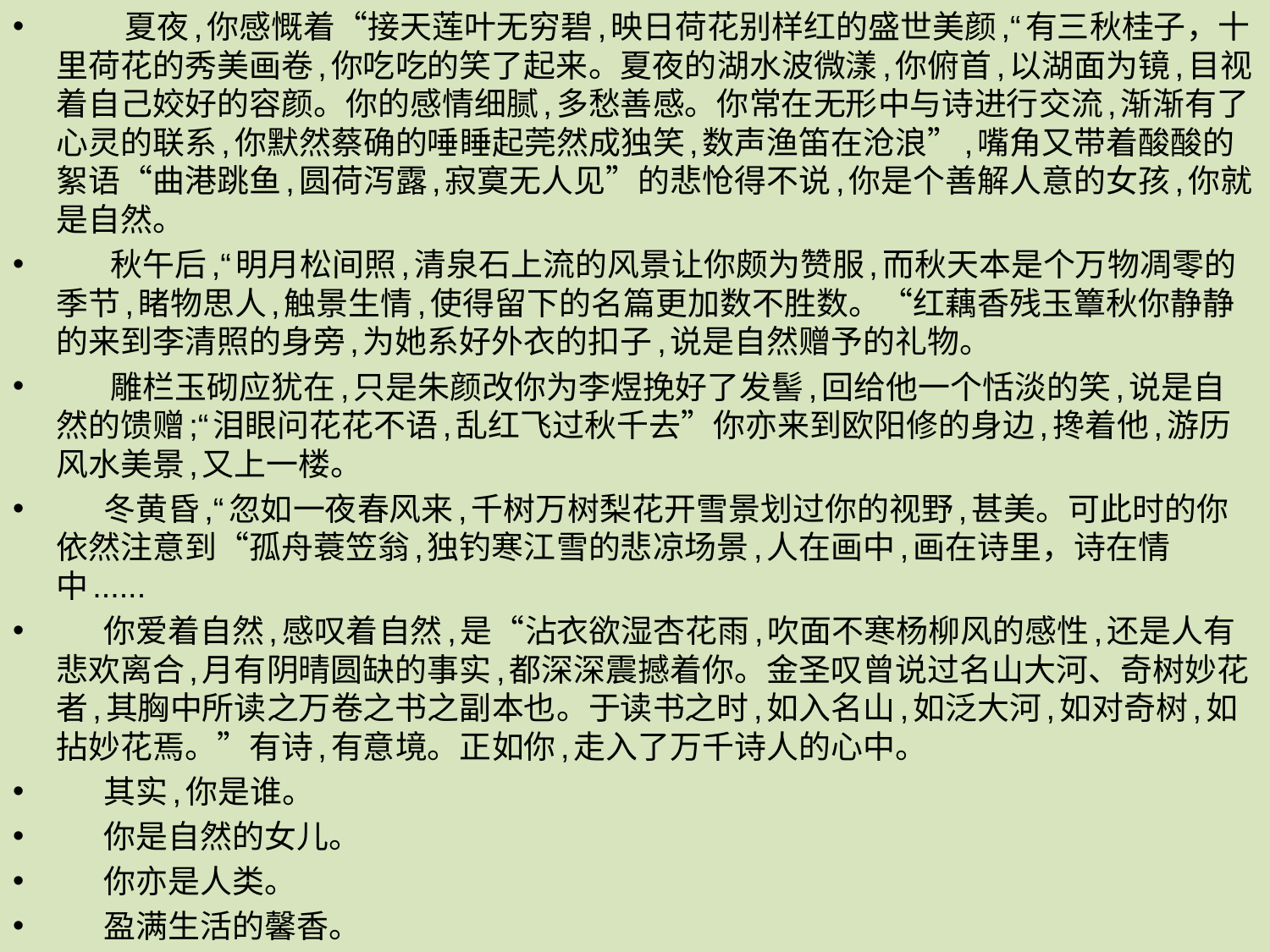

夏夜,你感慨着“接天莲叶无穷碧,映日荷花别样红的盛世美颜,“有三秋桂子，十里荷花的秀美画卷,你吃吃的笑了起来。夏夜的湖水波微漾,你俯首,以湖面为镜,目视着自己姣好的容颜。你的感情细腻,多愁善感。你常在无形中与诗进行交流,渐渐有了心灵的联系,你默然蔡确的唾睡起莞然成独笑,数声渔笛在沧浪”,嘴角又带着酸酸的絮语“曲港跳鱼,圆荷泻露,寂寞无人见”的悲怆得不说,你是个善解人意的女孩,你就是自然。
       秋午后,“明月松间照,清泉石上流的风景让你颇为赞服,而秋天本是个万物凋零的季节,睹物思人,触景生情,使得留下的名篇更加数不胜数。“红藕香残玉簟秋你静静的来到李清照的身旁,为她系好外衣的扣子,说是自然赠予的礼物。
       雕栏玉砌应犹在,只是朱颜改你为李煜挽好了发髻,回给他一个恬淡的笑,说是自然的馈赠;“泪眼问花花不语,乱红飞过秋千去”你亦来到欧阳修的身边,搀着他,游历风水美景,又上一楼。
      冬黄昏,“忽如一夜春风来,千树万树梨花开雪景划过你的视野,甚美。可此时的你依然注意到“孤舟蓑笠翁,独钓寒江雪的悲凉场景,人在画中,画在诗里，诗在情中......
      你爱着自然,感叹着自然,是“沾衣欲湿杏花雨,吹面不寒杨柳风的感性,还是人有悲欢离合,月有阴晴圆缺的事实,都深深震撼着你。金圣叹曾说过名山大河、奇树妙花者,其胸中所读之万卷之书之副本也。于读书之时,如入名山,如泛大河,如对奇树,如拈妙花焉。”有诗,有意境。正如你,走入了万千诗人的心中。
      其实,你是谁。
      你是自然的女儿。
      你亦是人类。
      盈满生活的馨香。